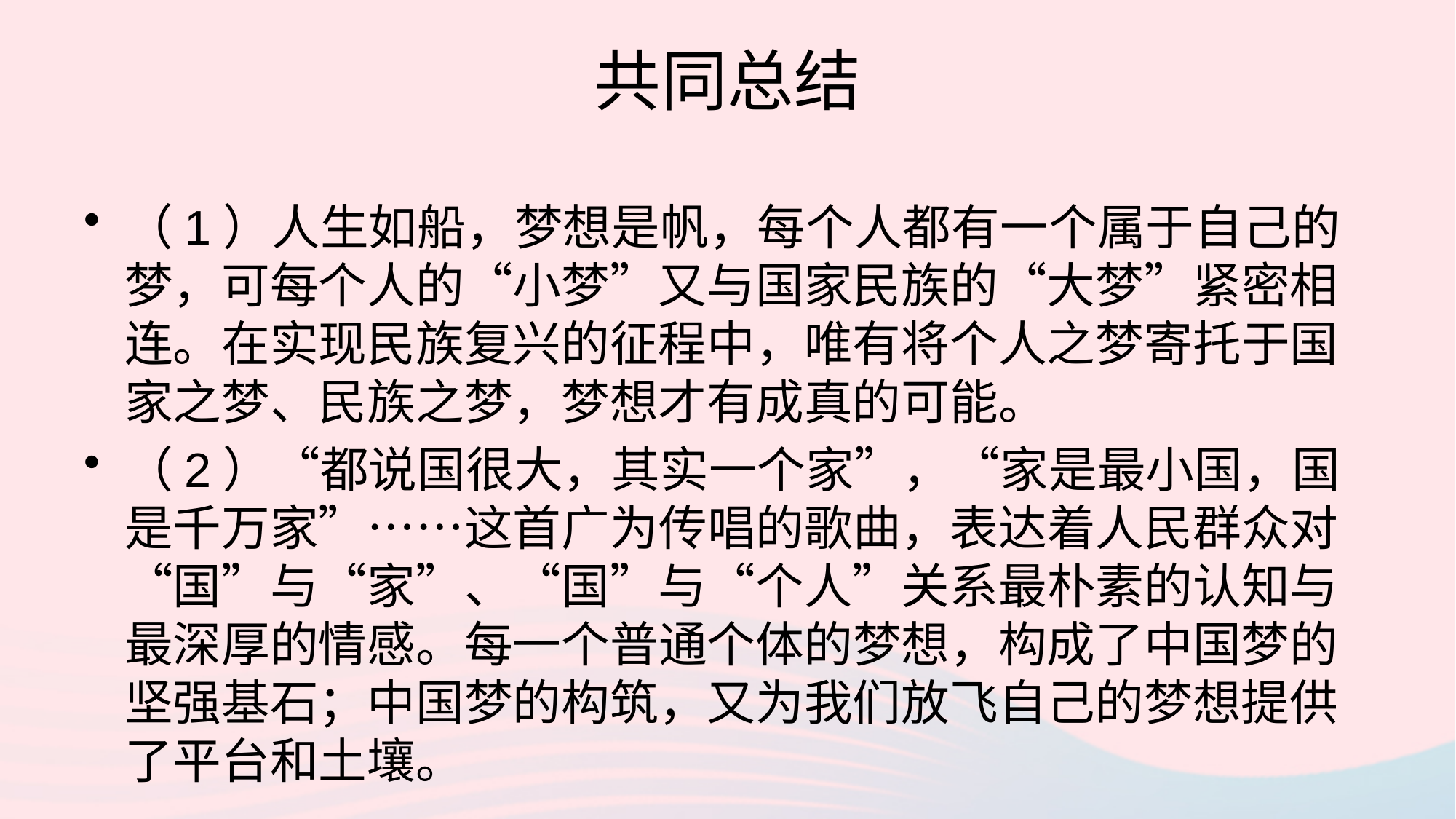

# 共同总结
（1）人生如船，梦想是帆，每个人都有一个属于自己的梦，可每个人的“小梦”又与国家民族的“大梦”紧密相连。在实现民族复兴的征程中，唯有将个人之梦寄托于国家之梦、民族之梦，梦想才有成真的可能。
（2）“都说国很大，其实一个家”，“家是最小国，国是千万家”……这首广为传唱的歌曲，表达着人民群众对“国”与“家”、“国”与“个人”关系最朴素的认知与最深厚的情感。每一个普通个体的梦想，构成了中国梦的坚强基石；中国梦的构筑，又为我们放飞自己的梦想提供了平台和土壤。